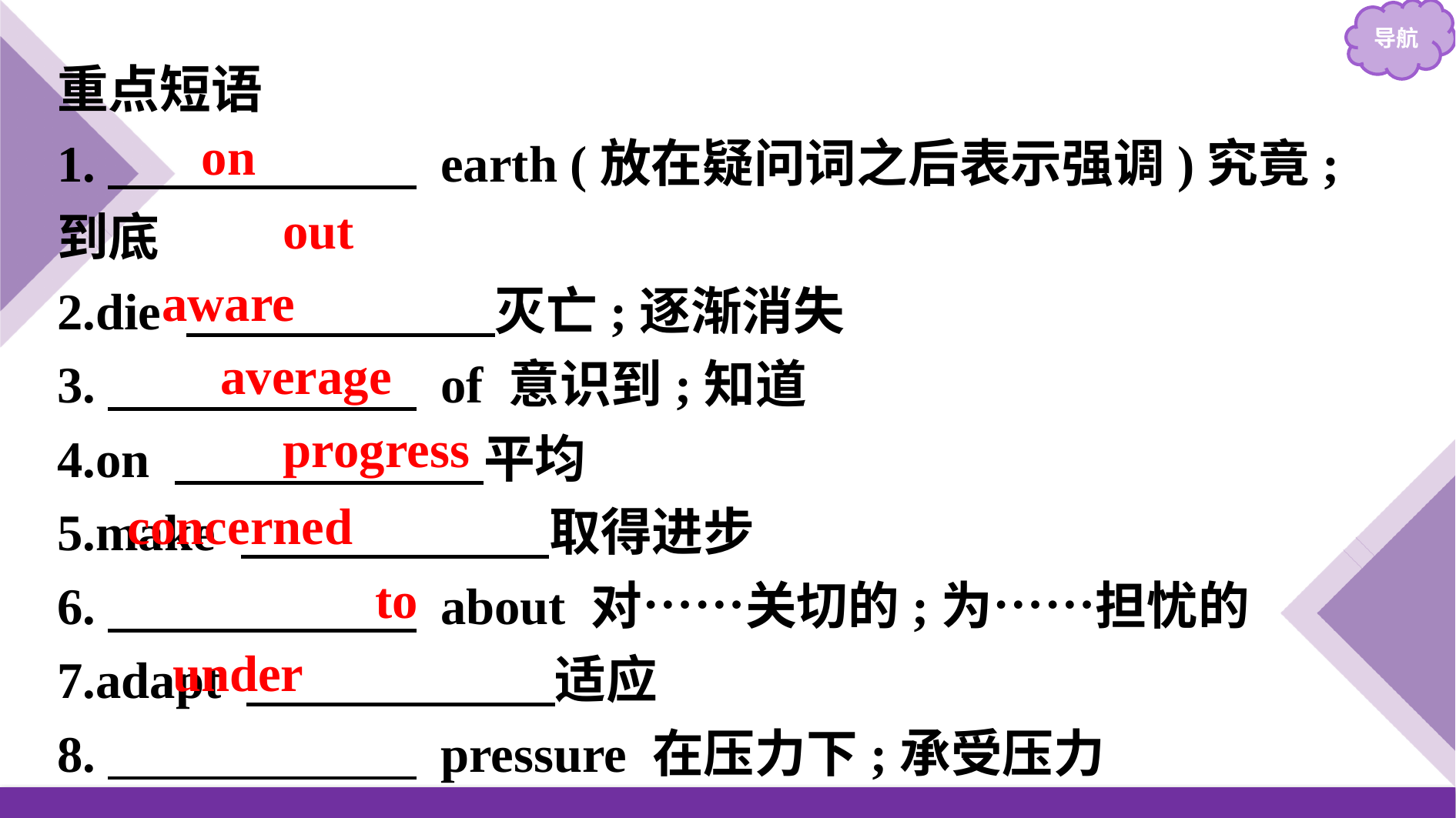

重点短语
1.　　　　　　 earth (放在疑问词之后表示强调)究竟;到底
2.die 　　　　　　灭亡;逐渐消失
3.　　　　　　 of 意识到;知道
4.on 　　　　　　平均
5.make 　　　　　　取得进步
6.　　　　　　 about 对……关切的;为……担忧的
7.adapt 　　　　　　适应
8.　　　　　　 pressure 在压力下;承受压力
on
out
aware
average
progress
concerned
to
under